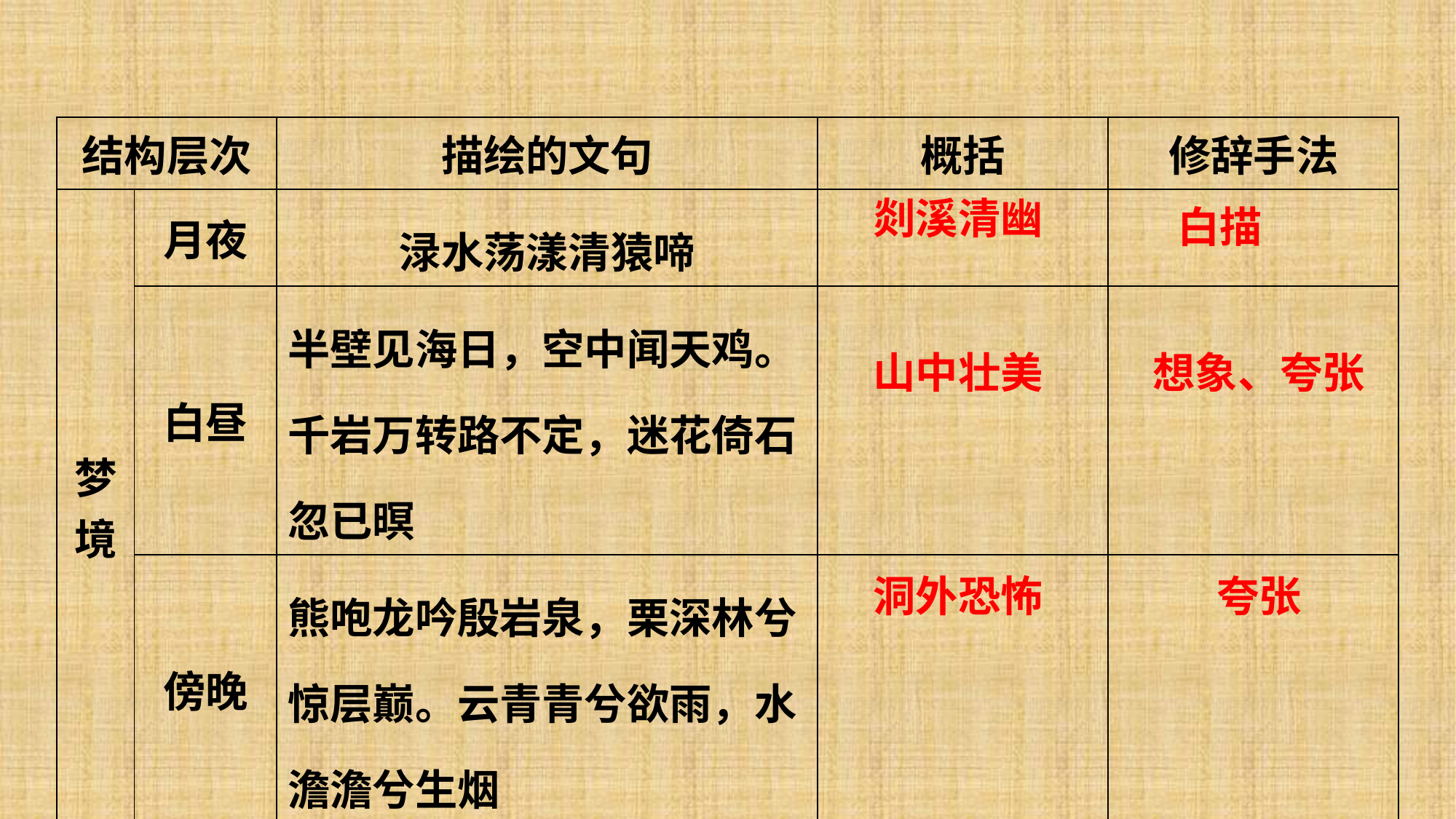

| 结构层次 |  | 描绘的文句 | 概括 | 修辞手法 |
| --- | --- | --- | --- | --- |
| 梦境 | 月夜 | 渌水荡漾清猿啼 |  |  |
|  | 白昼 | 半壁见海日，空中闻天鸡。千岩万转路不定，迷花倚石忽已暝 |  |  |
|  | 傍晚 | 熊咆龙吟殷岩泉，栗深林兮惊层巅。云青青兮欲雨，水澹澹兮生烟 |  |  |
剡溪清幽
白描
山中壮美
想象、夸张
洞外恐怖
夸张